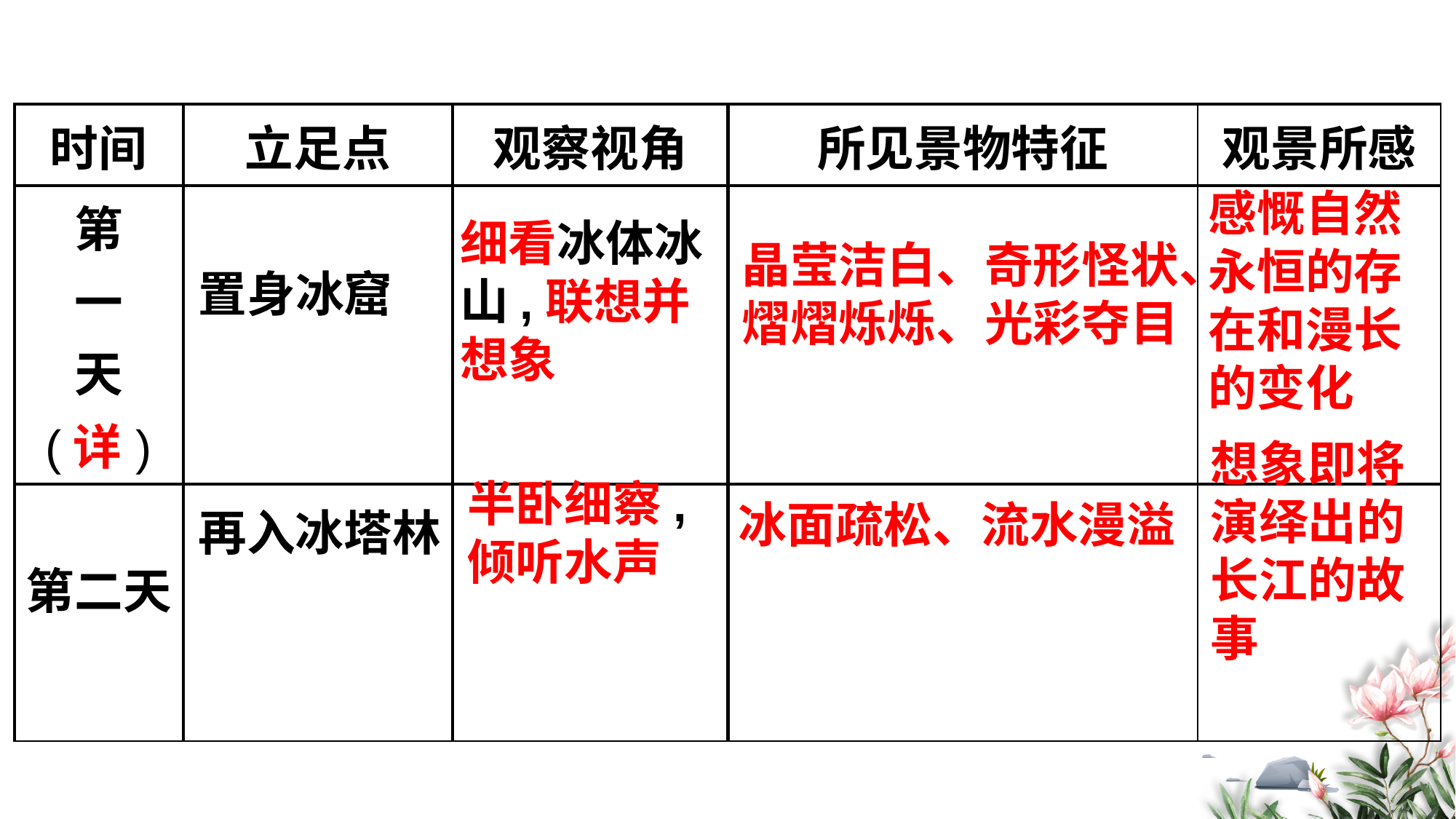

| 时间 | 立足点 | 观察视角 | 所见景物特征 | 观景所感 |
| --- | --- | --- | --- | --- |
| 第 一 天 (详) |  |  |  |  |
| 第二天 |  |  |  |  |
感慨自然永恒的存在和漫长的变化
细看冰体冰山,联想并想象
晶莹洁白、奇形怪状、熠熠烁烁、光彩夺目
置身冰窟
想象即将演绎出的长江的故事
半卧细察,倾听水声
冰面疏松、流水漫溢
再入冰塔林